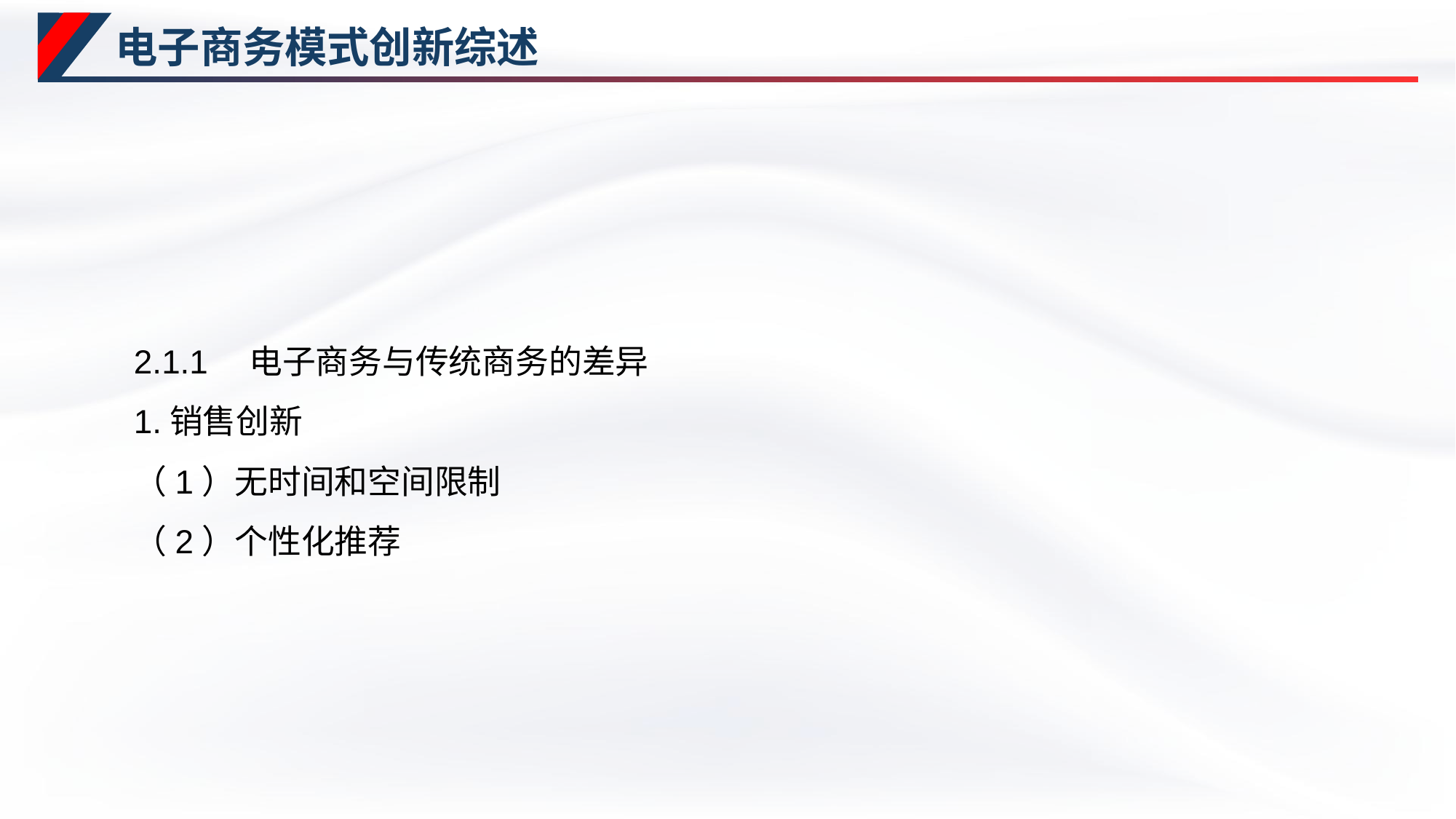

# 电子商务模式创新综述
2.1.1　电子商务与传统商务的差异
1.销售创新
（1）无时间和空间限制
（2）个性化推荐